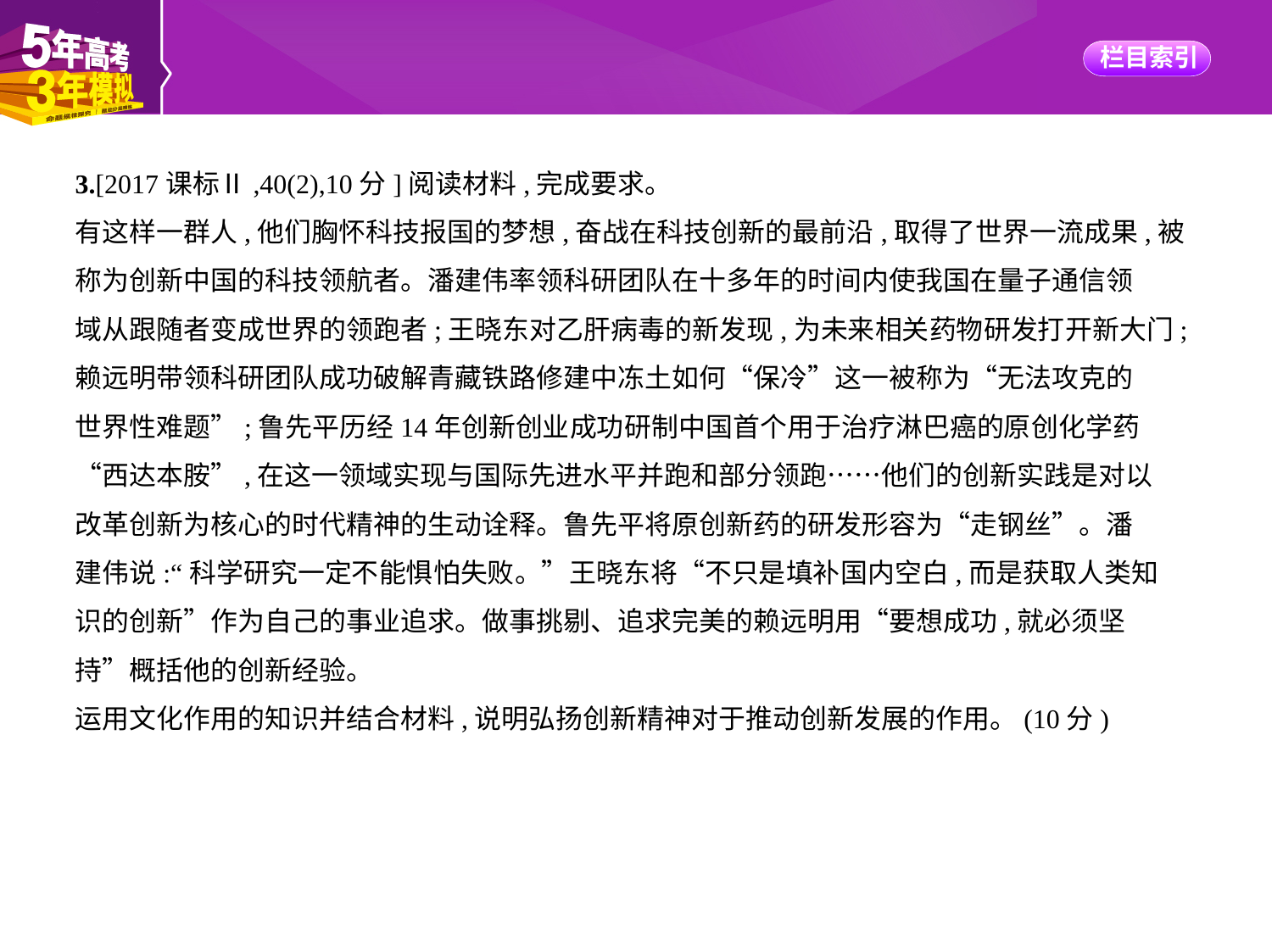

3.[2017课标Ⅱ,40(2),10分]阅读材料,完成要求。
有这样一群人,他们胸怀科技报国的梦想,奋战在科技创新的最前沿,取得了世界一流成果,被
称为创新中国的科技领航者。潘建伟率领科研团队在十多年的时间内使我国在量子通信领
域从跟随者变成世界的领跑者;王晓东对乙肝病毒的新发现,为未来相关药物研发打开新大门;
赖远明带领科研团队成功破解青藏铁路修建中冻土如何“保冷”这一被称为“无法攻克的
世界性难题”;鲁先平历经14年创新创业成功研制中国首个用于治疗淋巴癌的原创化学药
“西达本胺”,在这一领域实现与国际先进水平并跑和部分领跑……他们的创新实践是对以
改革创新为核心的时代精神的生动诠释。鲁先平将原创新药的研发形容为“走钢丝”。潘
建伟说:“科学研究一定不能惧怕失败。”王晓东将“不只是填补国内空白,而是获取人类知
识的创新”作为自己的事业追求。做事挑剔、追求完美的赖远明用“要想成功,就必须坚
持”概括他的创新经验。
运用文化作用的知识并结合材料,说明弘扬创新精神对于推动创新发展的作用。(10分)